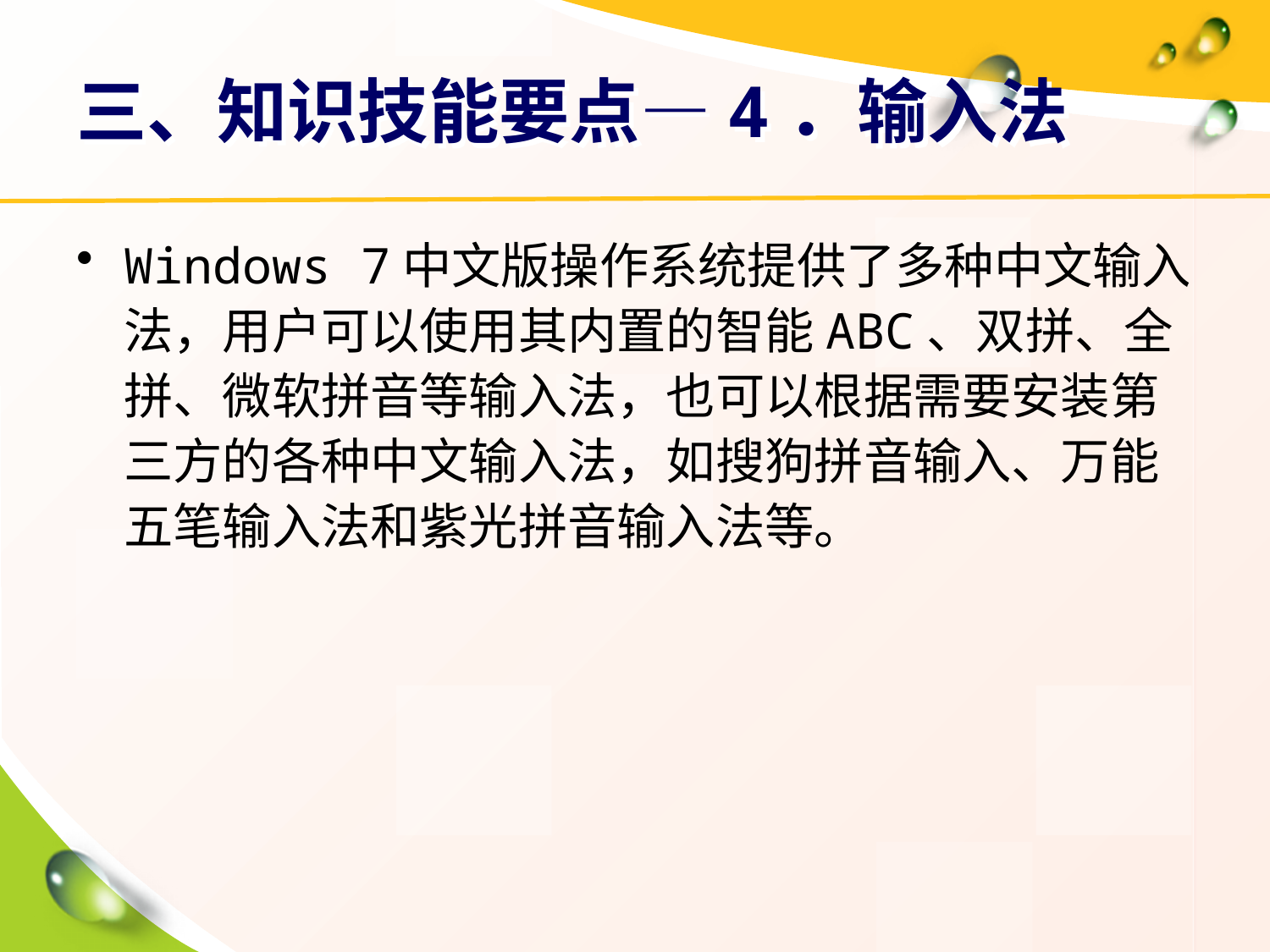

# 三、知识技能要点—4．输入法
Windows 7中文版操作系统提供了多种中文输入法，用户可以使用其内置的智能ABC、双拼、全拼、微软拼音等输入法，也可以根据需要安装第三方的各种中文输入法，如搜狗拼音输入、万能五笔输入法和紫光拼音输入法等。